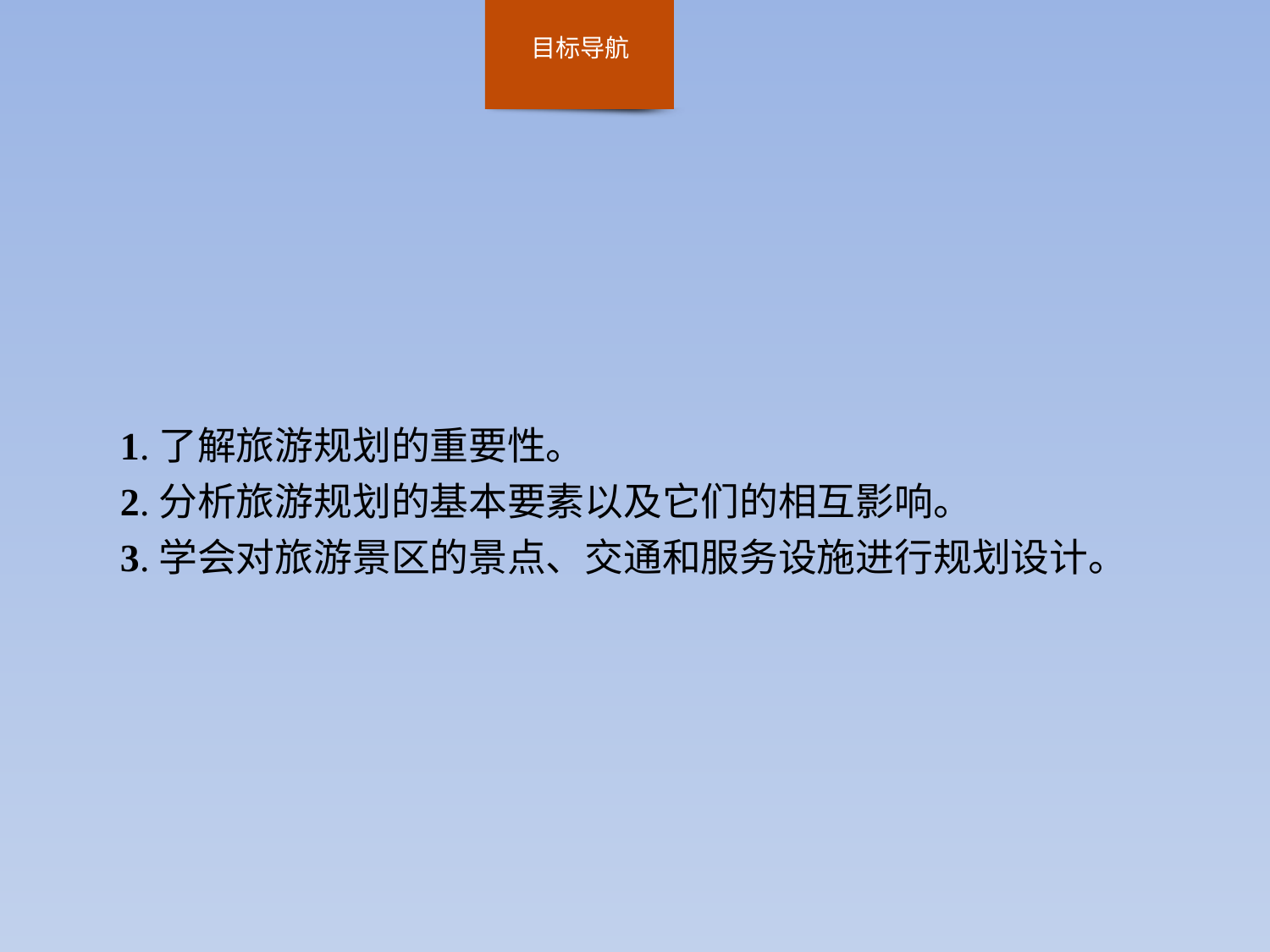

1.了解旅游规划的重要性。
2.分析旅游规划的基本要素以及它们的相互影响。
3.学会对旅游景区的景点、交通和服务设施进行规划设计。